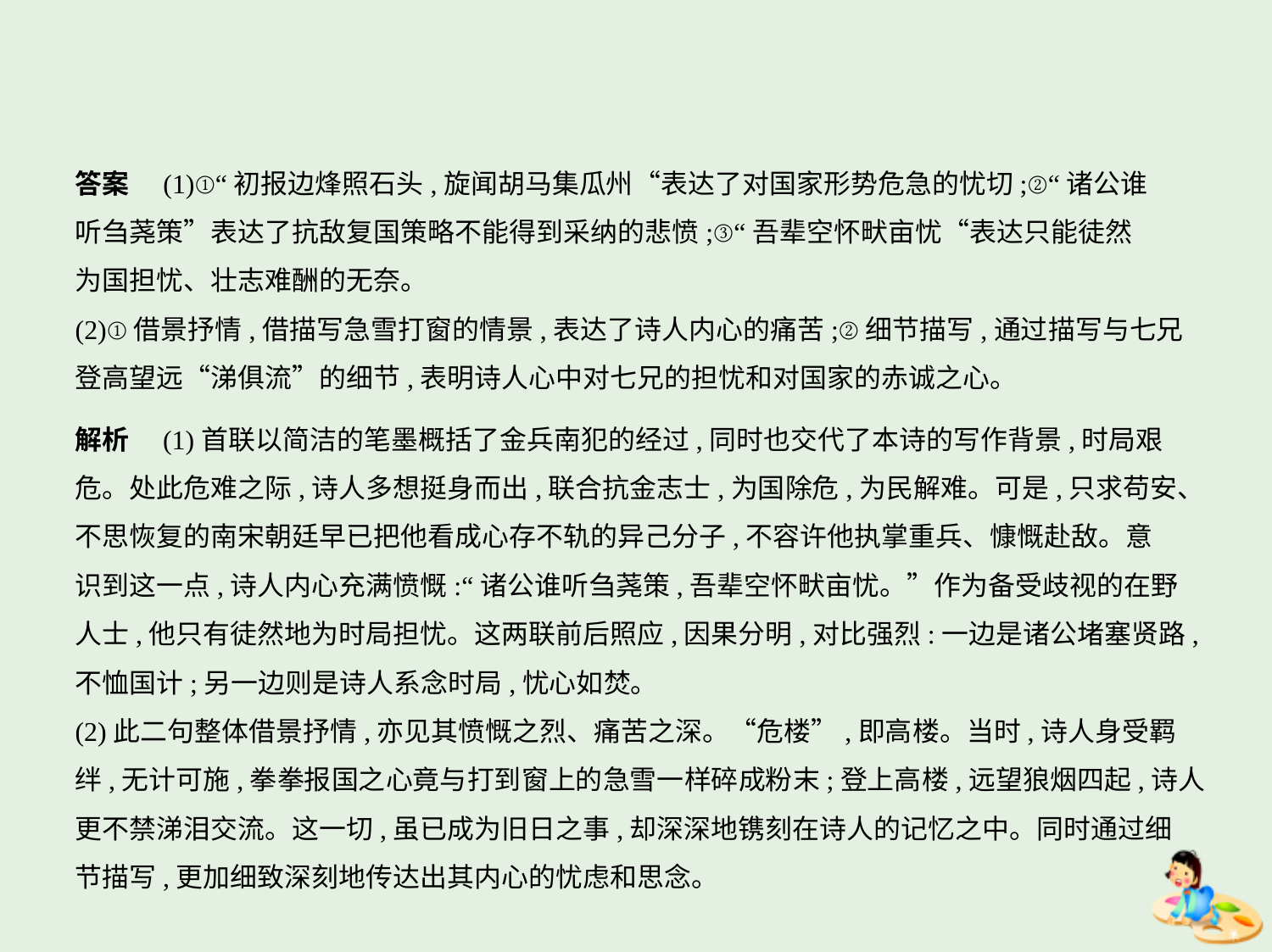

答案　(1)①“初报边烽照石头,旋闻胡马集瓜州“表达了对国家形势危急的忧切;②“诸公谁
听刍荛策”表达了抗敌复国策略不能得到采纳的悲愤;③“吾辈空怀畎亩忧“表达只能徒然
为国担忧、壮志难酬的无奈。
(2)①借景抒情,借描写急雪打窗的情景,表达了诗人内心的痛苦;②细节描写,通过描写与七兄
登高望远“涕俱流”的细节,表明诗人心中对七兄的担忧和对国家的赤诚之心。
解析　(1)首联以简洁的笔墨概括了金兵南犯的经过,同时也交代了本诗的写作背景,时局艰
危。处此危难之际,诗人多想挺身而出,联合抗金志士,为国除危,为民解难。可是,只求苟安、
不思恢复的南宋朝廷早已把他看成心存不轨的异己分子,不容许他执掌重兵、慷慨赴敌。意
识到这一点,诗人内心充满愤慨:“诸公谁听刍荛策,吾辈空怀畎亩忧。”作为备受歧视的在野
人士,他只有徒然地为时局担忧。这两联前后照应,因果分明,对比强烈:一边是诸公堵塞贤路,
不恤国计;另一边则是诗人系念时局,忧心如焚。
(2)此二句整体借景抒情,亦见其愤慨之烈、痛苦之深。“危楼”,即高楼。当时,诗人身受羁
绊,无计可施,拳拳报国之心竟与打到窗上的急雪一样碎成粉末;登上高楼,远望狼烟四起,诗人
更不禁涕泪交流。这一切,虽已成为旧日之事,却深深地镌刻在诗人的记忆之中。同时通过细
节描写,更加细致深刻地传达出其内心的忧虑和思念。